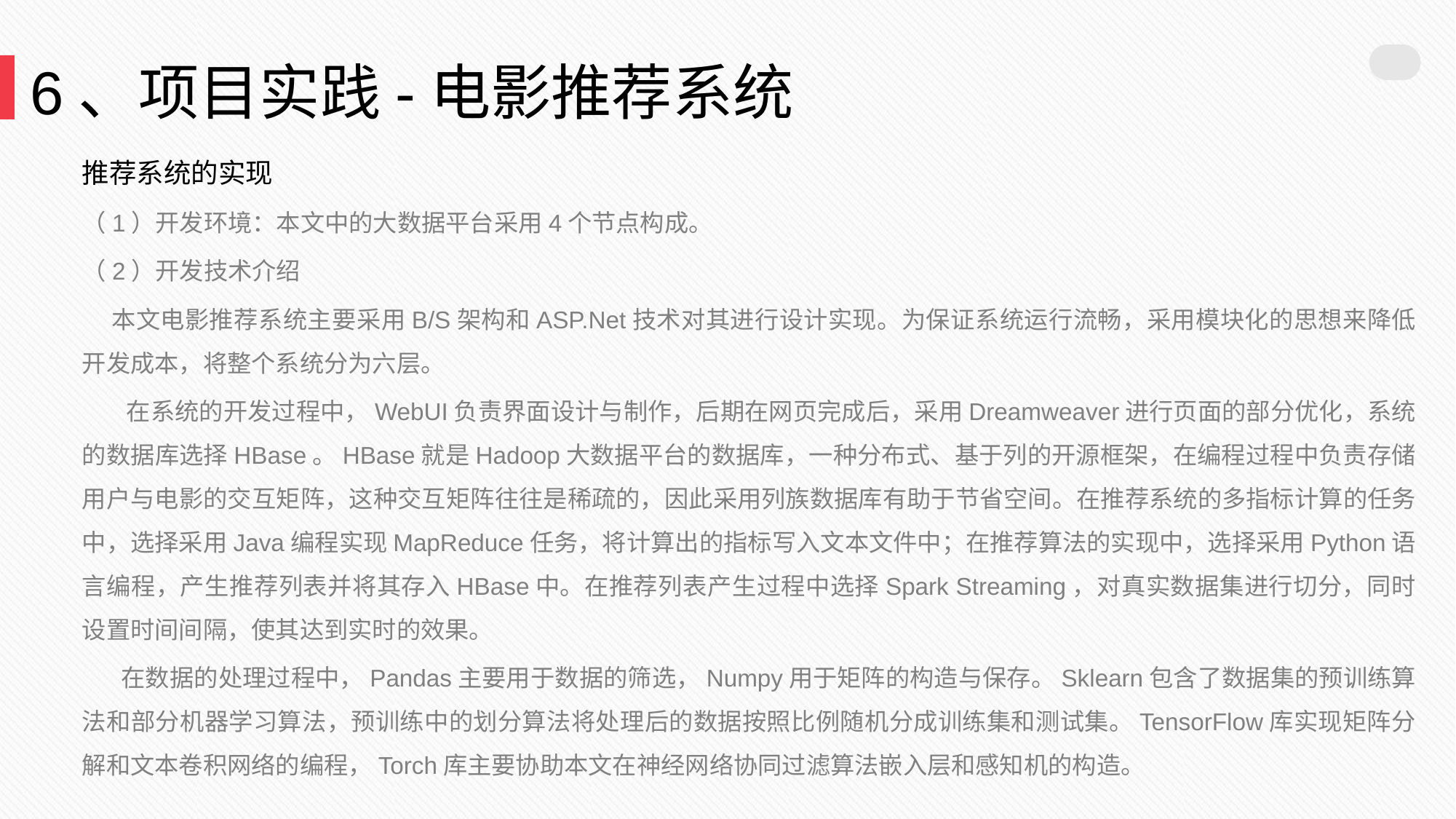

6、项目实践-电影推荐系统
推荐系统的实现
（1）开发环境：本文中的大数据平台采用4个节点构成。
（2）开发技术介绍
    本文电影推荐系统主要采用B/S架构和ASP.Net技术对其进行设计实现。为保证系统运行流畅，采用模块化的思想来降低开发成本，将整个系统分为六层。
       在系统的开发过程中，WebUI负责界面设计与制作，后期在网页完成后，采用Dreamweaver进行页面的部分优化，系统的数据库选择HBase。HBase就是Hadoop大数据平台的数据库，一种分布式、基于列的开源框架，在编程过程中负责存储用户与电影的交互矩阵，这种交互矩阵往往是稀疏的，因此采用列族数据库有助于节省空间。在推荐系统的多指标计算的任务中，选择采用Java编程实现MapReduce任务，将计算出的指标写入文本文件中；在推荐算法的实现中，选择采用Python语言编程，产生推荐列表并将其存入HBase中。在推荐列表产生过程中选择Spark Streaming，对真实数据集进行切分，同时设置时间间隔，使其达到实时的效果。
      在数据的处理过程中，Pandas主要用于数据的筛选，Numpy用于矩阵的构造与保存。Sklearn包含了数据集的预训练算法和部分机器学习算法，预训练中的划分算法将处理后的数据按照比例随机分成训练集和测试集。TensorFlow库实现矩阵分解和文本卷积网络的编程，Torch库主要协助本文在神经网络协同过滤算法嵌入层和感知机的构造。